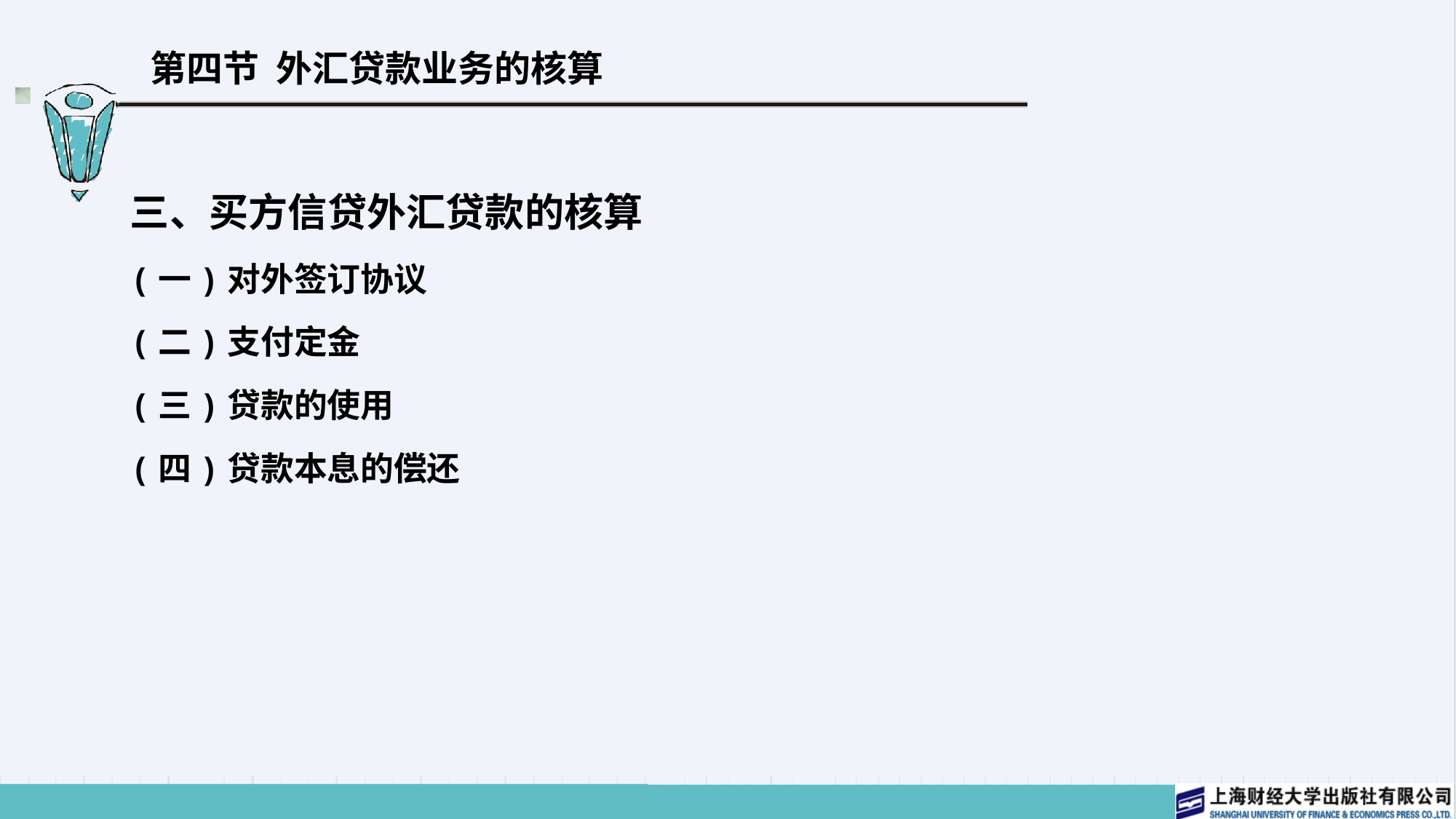

# 第四节  外汇贷款业务的核算
三、买方信贷外汇贷款的核算
(一)对外签订协议
(二)支付定金
(三)贷款的使用
(四)贷款本息的偿还